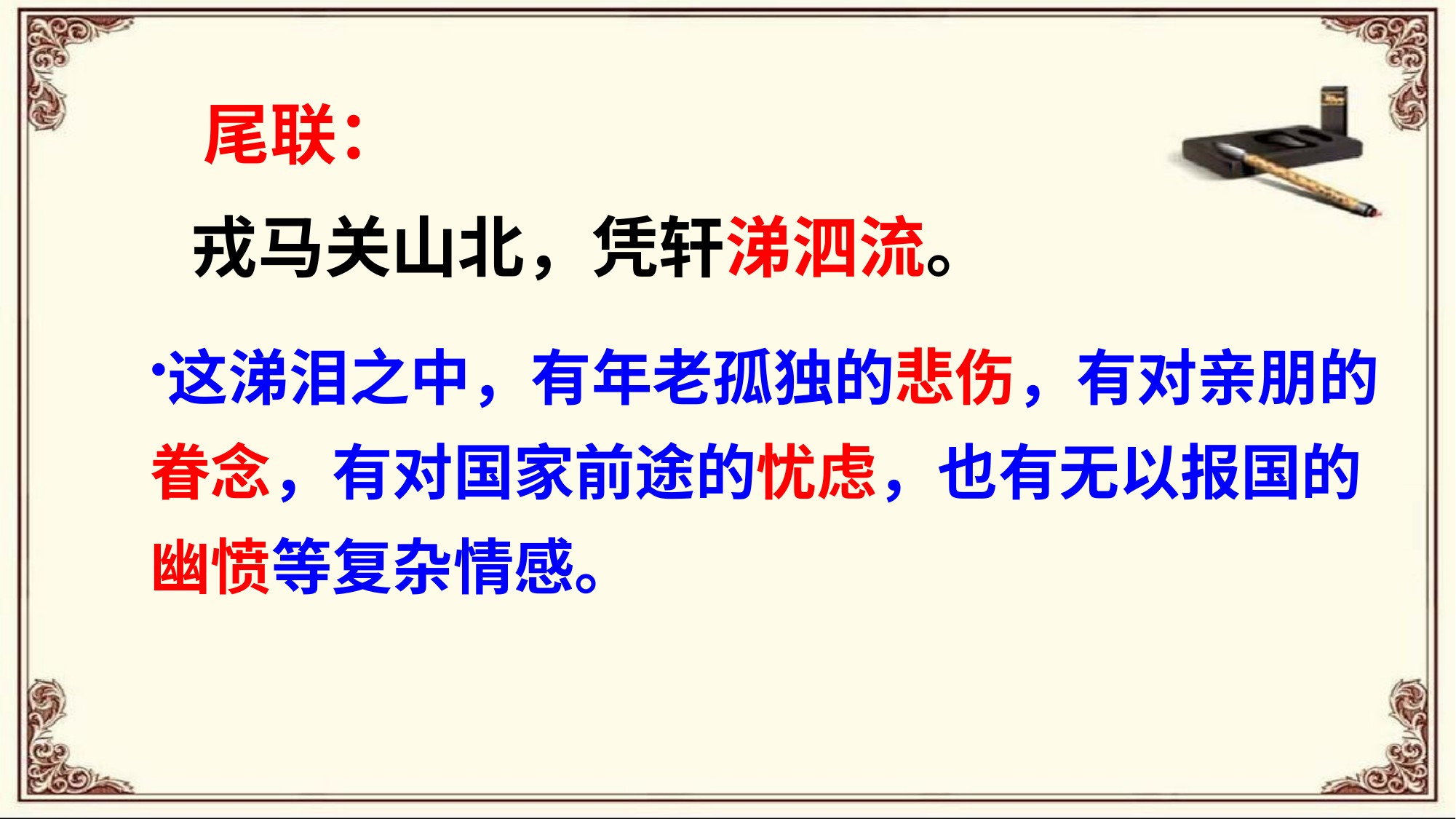

尾联：

戎马关山北，凭轩涕泗流。
这涕泪之中，有年老孤独的悲伤，有对亲朋的眷念，有对国家前途的忧虑，也有无以报国的幽愤等复杂情感。